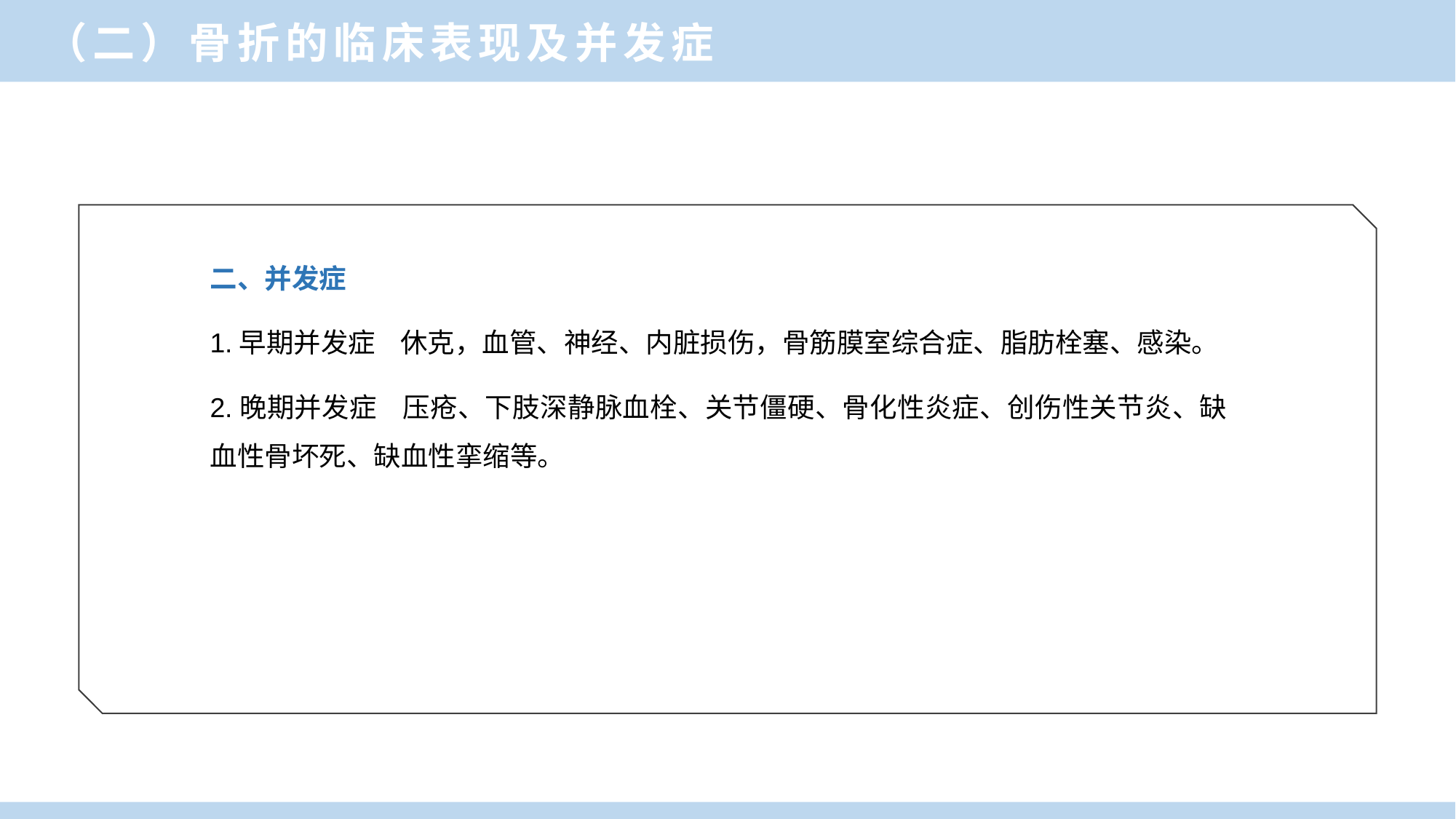

（二）骨折的临床表现及并发症

二、并发症
1.早期并发症    休克，血管、神经、内脏损伤，骨筋膜室综合症、脂肪栓塞、感染。
2.晚期并发症    压疮、下肢深静脉血栓、关节僵硬、骨化性炎症、创伤性关节炎、缺血性骨坏死、缺血性挛缩等。